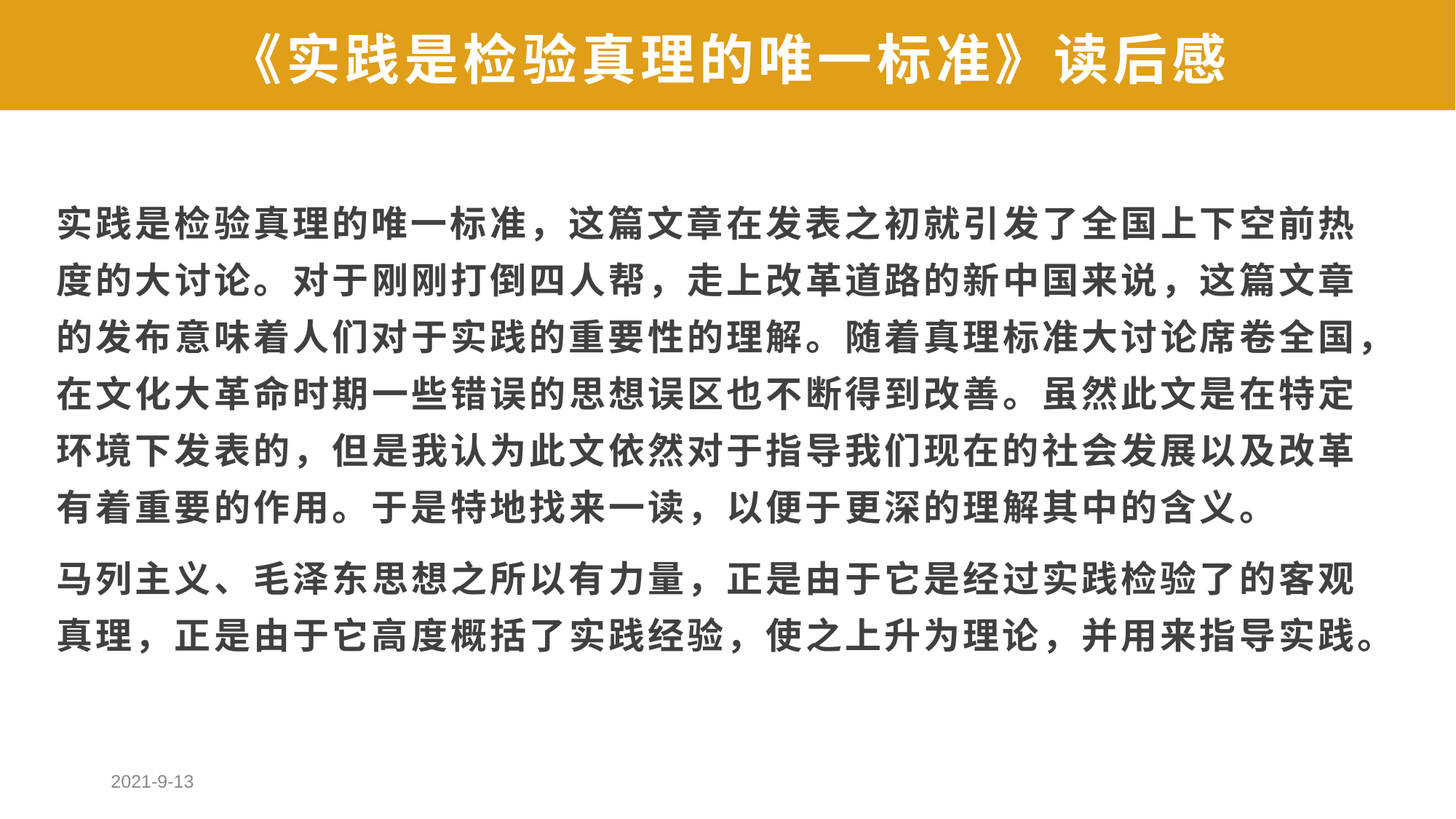

《实践是检验真理的唯一标准》读后感

实践是检验真理的唯一标准，这篇文章在发表之初就引发了全国上下空前热度的大讨论。对于刚刚打倒四人帮，走上改革道路的新中国来说，这篇文章的发布意味着人们对于实践的重要性的理解。随着真理标准大讨论席卷全国，在文化大革命时期一些错误的思想误区也不断得到改善。虽然此文是在特定环境下发表的，但是我认为此文依然对于指导我们现在的社会发展以及改革有着重要的作用。于是特地找来一读，以便于更深的理解其中的含义。
马列主义、毛泽东思想之所以有力量，正是由于它是经过实践检验了的客观真理，正是由于它高度概括了实践经验，使之上升为理论，并用来指导实践。
2021-9-13